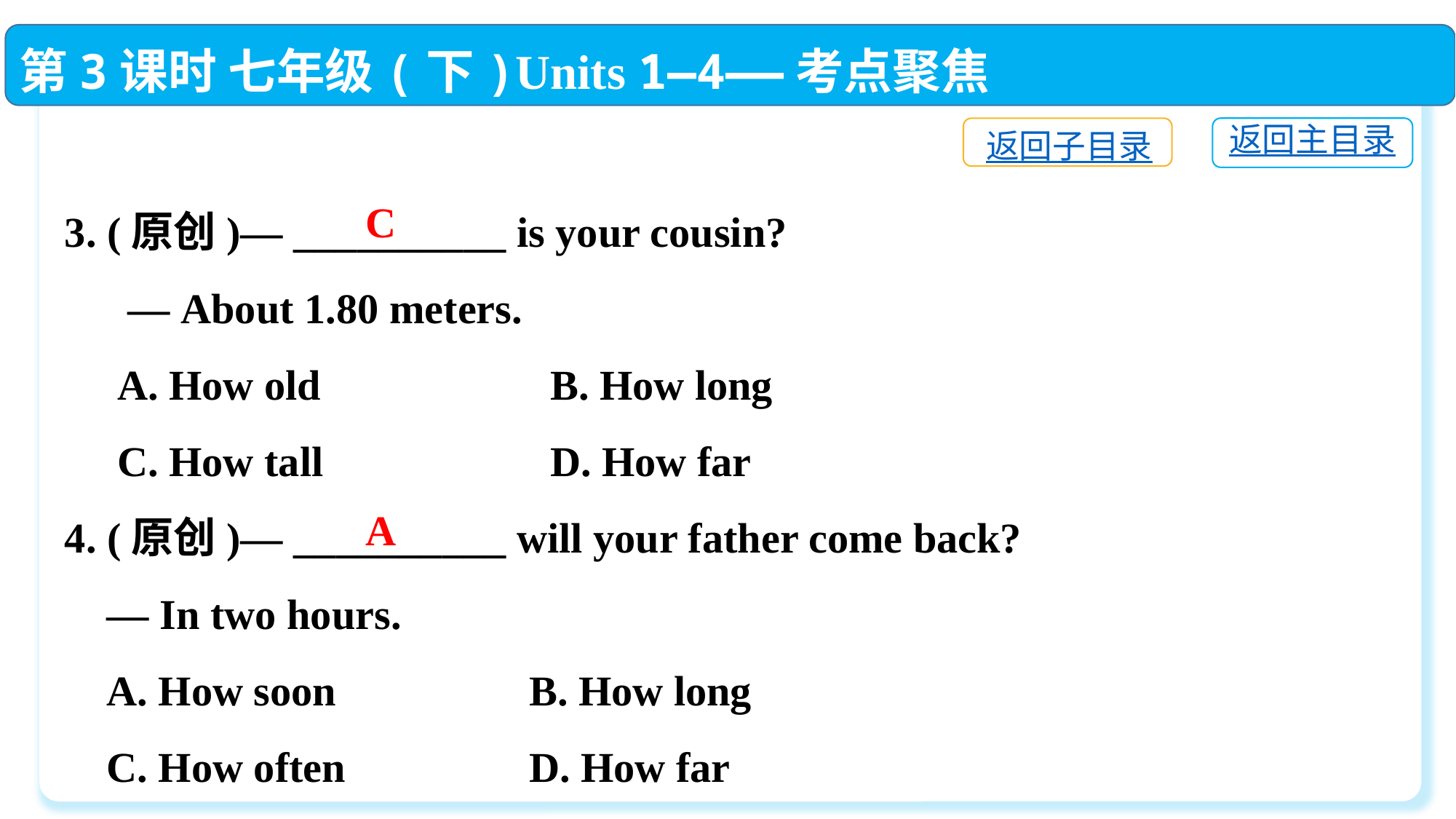

第3课时 七年级(下)Units 1—4——考点聚焦

返回主目录

返回子目录
3. (原创)— __________ is your cousin?
      — About 1.80 meters.
     A. How old	               B. How long
     C. How tall	               D. How far
4. (原创)— __________ will your father come back?
    — In two hours.
    A. How soon	             B. How long
    C. How often	             D. How far
C

A